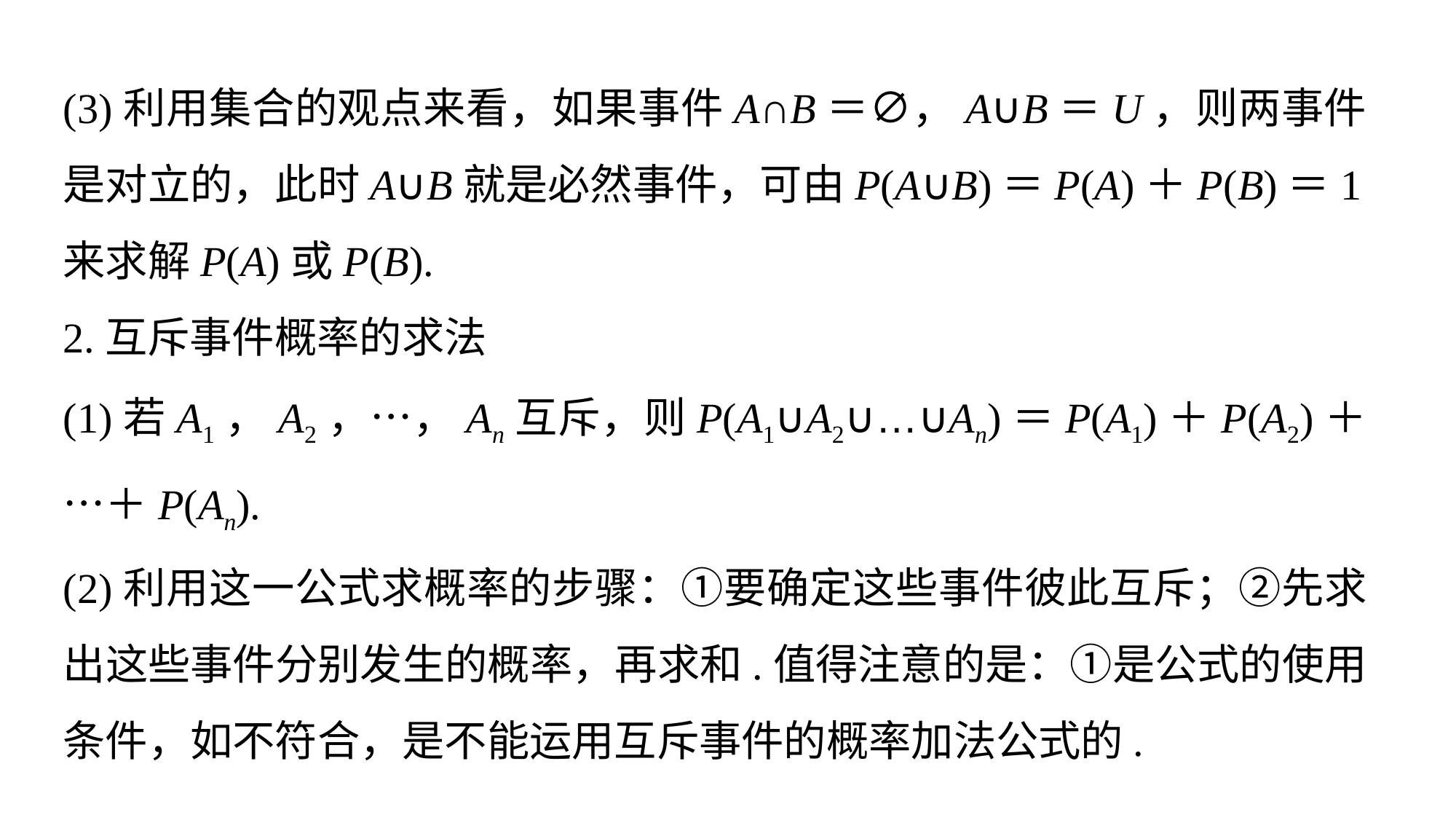

(3)利用集合的观点来看，如果事件A∩B＝∅，A∪B＝U，则两事件是对立的，此时A∪B就是必然事件，可由P(A∪B)＝P(A)＋P(B)＝1来求解P(A)或P(B).
2.互斥事件概率的求法
(1)若A1，A2，…，An互斥，则P(A1∪A2∪…∪An)＝P(A1)＋P(A2)＋…＋P(An).
(2)利用这一公式求概率的步骤：①要确定这些事件彼此互斥；②先求出这些事件分别发生的概率，再求和.值得注意的是：①是公式的使用条件，如不符合，是不能运用互斥事件的概率加法公式的.